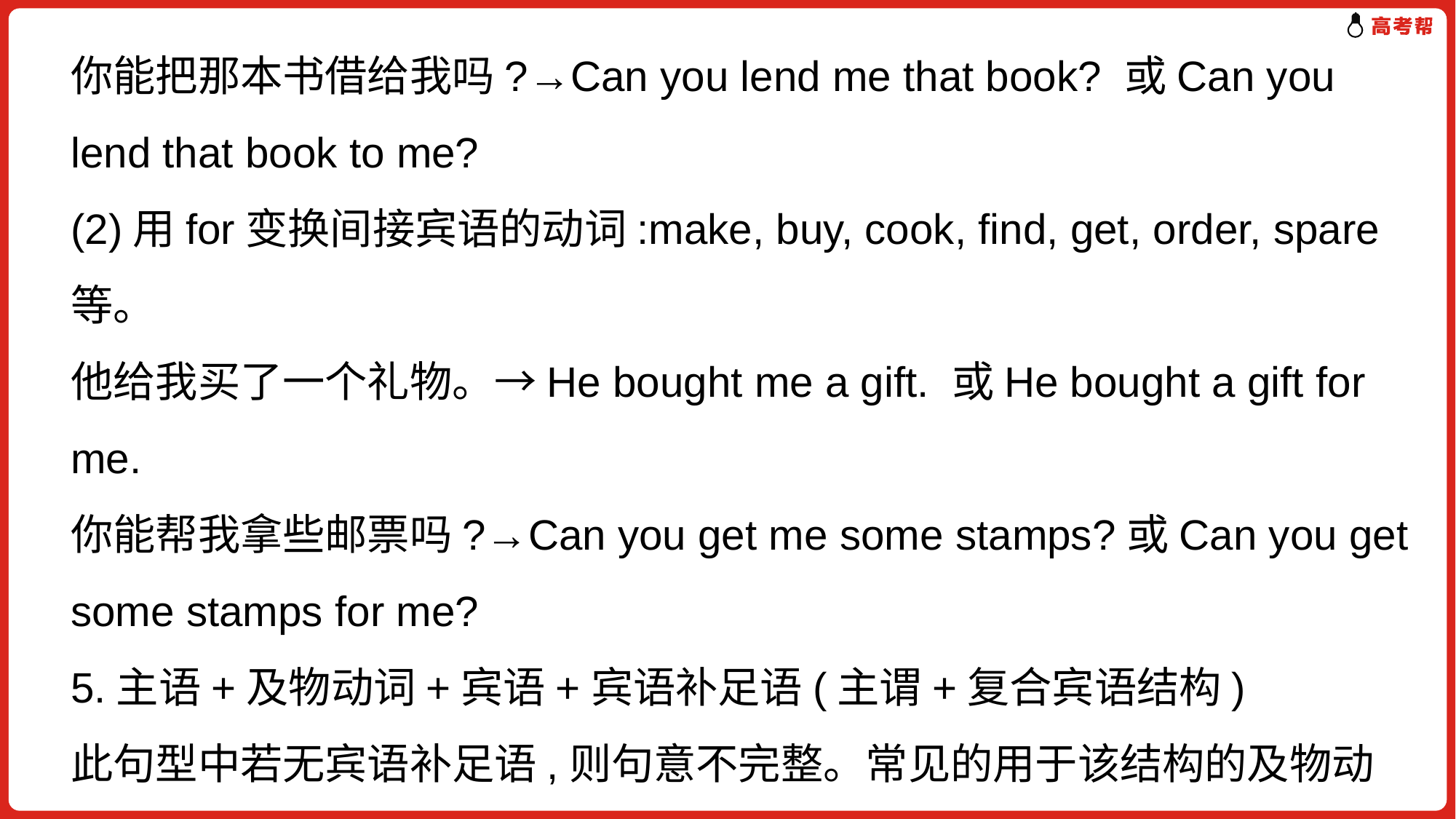

你能把那本书借给我吗?→Can you lend me that book? 或Can you lend that book to me?
(2)用for变换间接宾语的动词:make, buy, cook, find, get, order, spare等。
他给我买了一个礼物。→He bought me a gift. 或He bought a gift for me.
你能帮我拿些邮票吗?→Can you get me some stamps?或Can you get some stamps for me?
5.主语+及物动词+宾语+宾语补足语(主谓+复合宾语结构)
此句型中若无宾语补足语,则句意不完整。常见的用于该结构的及物动词: